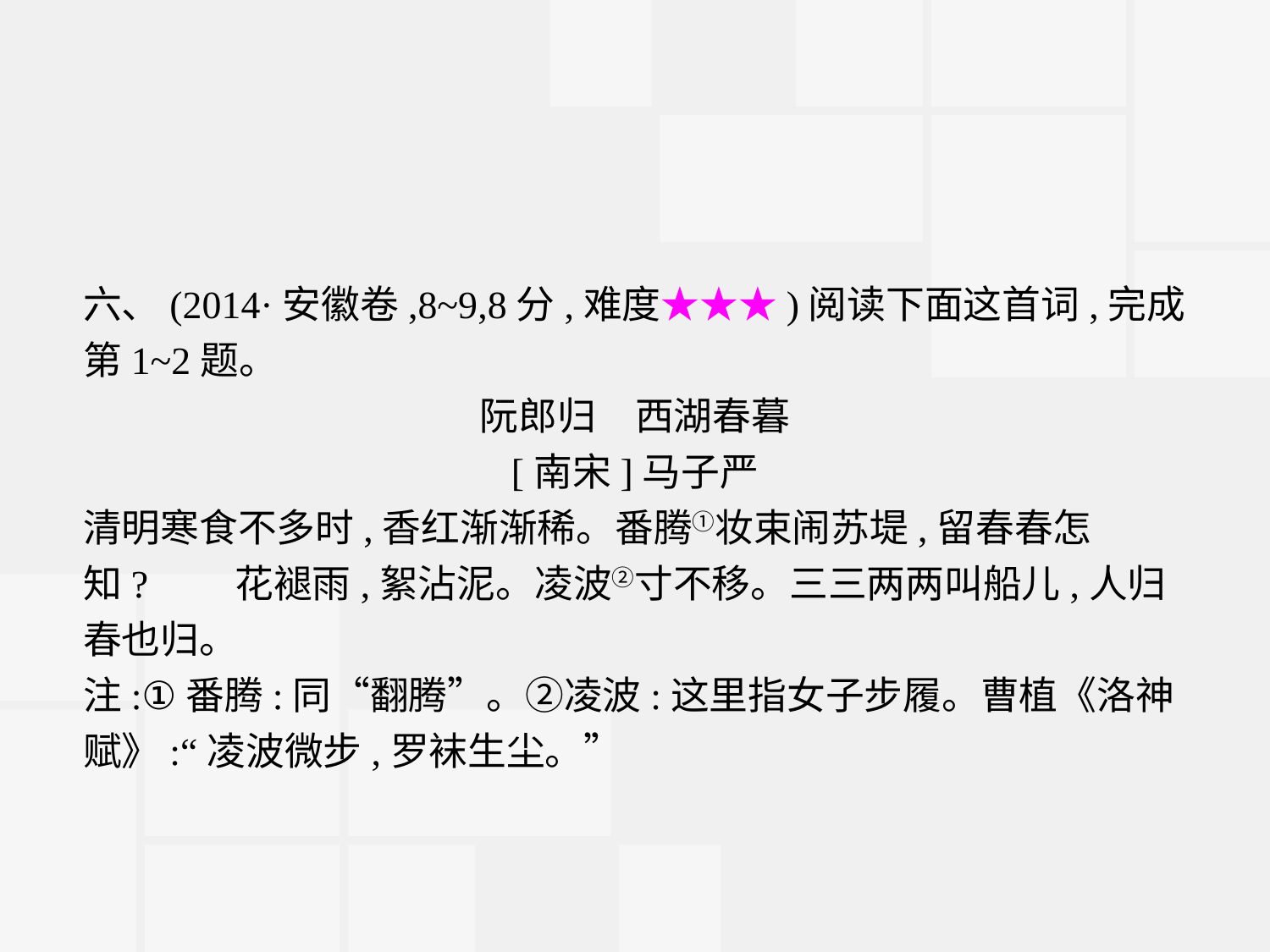

六、(2014·安徽卷,8~9,8分,难度★★★)阅读下面这首词,完成第1~2题。
阮郎归　西湖春暮
[南宋]马子严
清明寒食不多时,香红渐渐稀。番腾①妆束闹苏堤,留春春怎知?　　花褪雨,絮沾泥。凌波②寸不移。三三两两叫船儿,人归春也归。
注:①番腾:同“翻腾”。②凌波:这里指女子步履。曹植《洛神赋》:“凌波微步,罗袜生尘。”